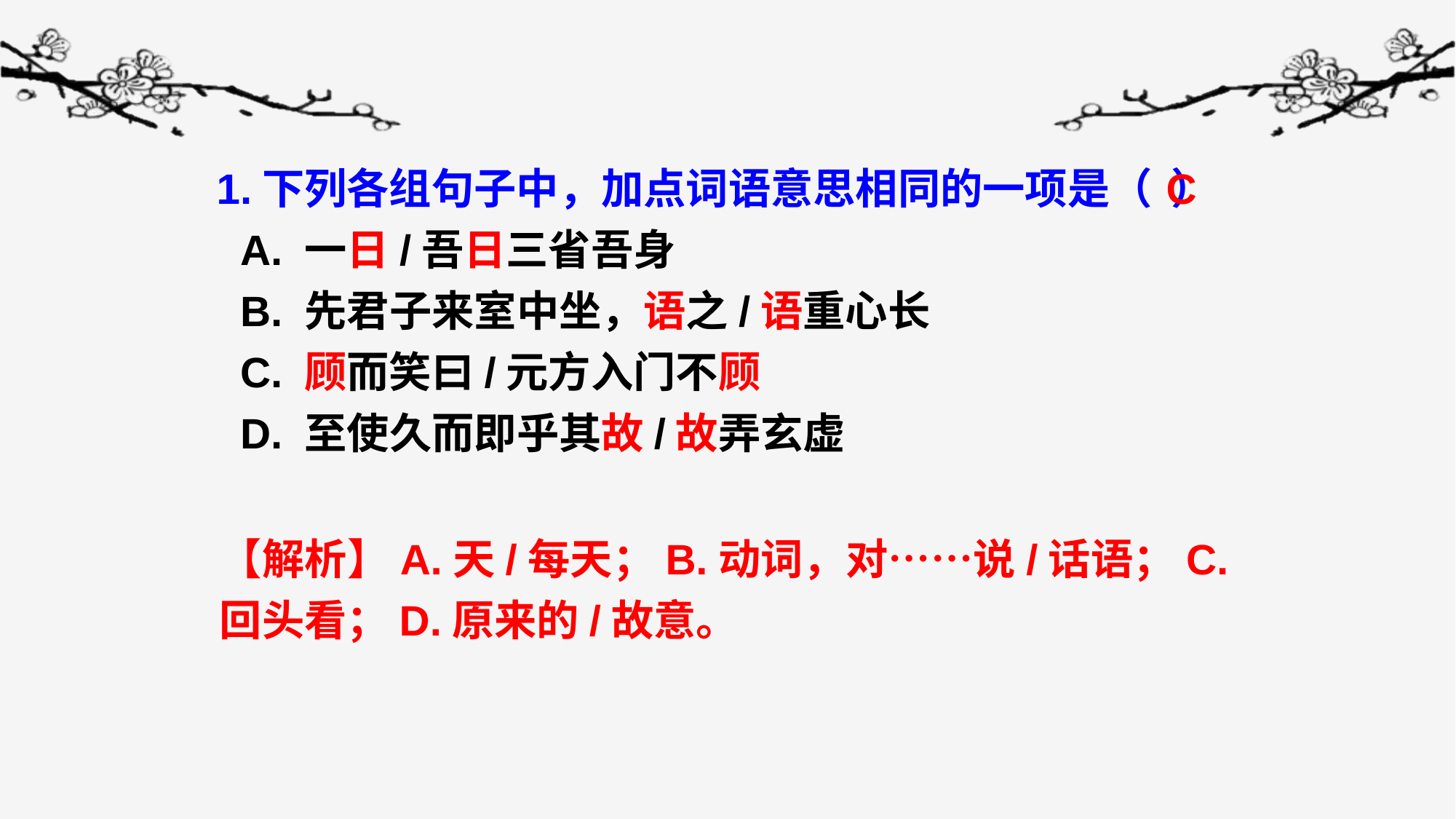

1.下列各组句子中，加点词语意思相同的一项是（  ）
  A. 一日/吾日三省吾身
  B. 先君子来室中坐，语之/语重心长
  C. 顾而笑曰/元方入门不顾
  D. 至使久而即乎其故/故弄玄虚
C
【解析】A.天/每天；B.动词，对……说/话语；C.回头看；D.原来的/故意。